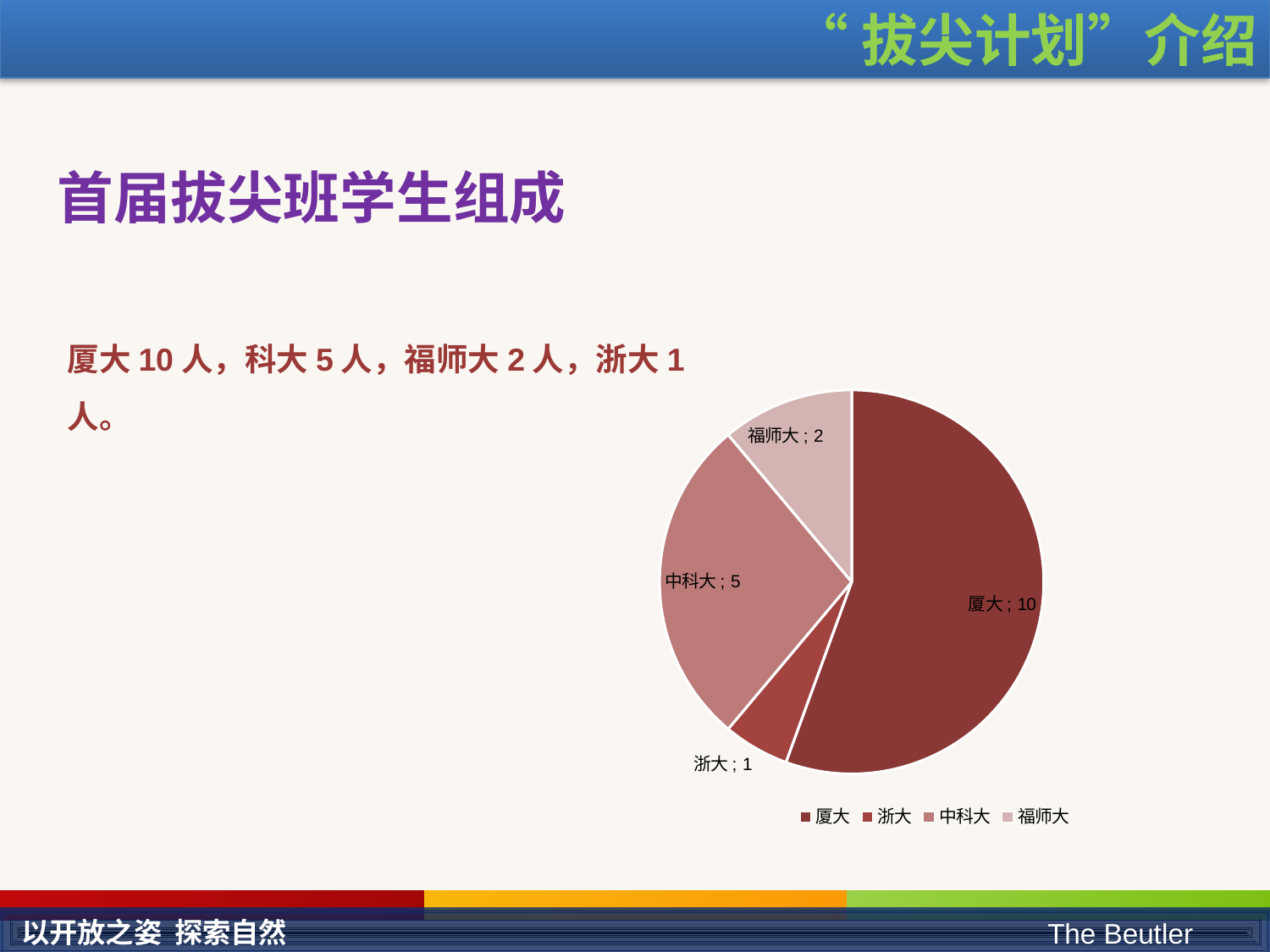

# “拔尖计划”介绍
首届拔尖班学生组成

厦大10人，科大5人，福师大2人，浙大1人。

### Chart

| Category | 学生人数 |
|---|---|
| 厦大 | 10.0 |
| 浙大 | 1.0 |
| 中科大 | 5.0 |
| 福师大 | 2.0 |